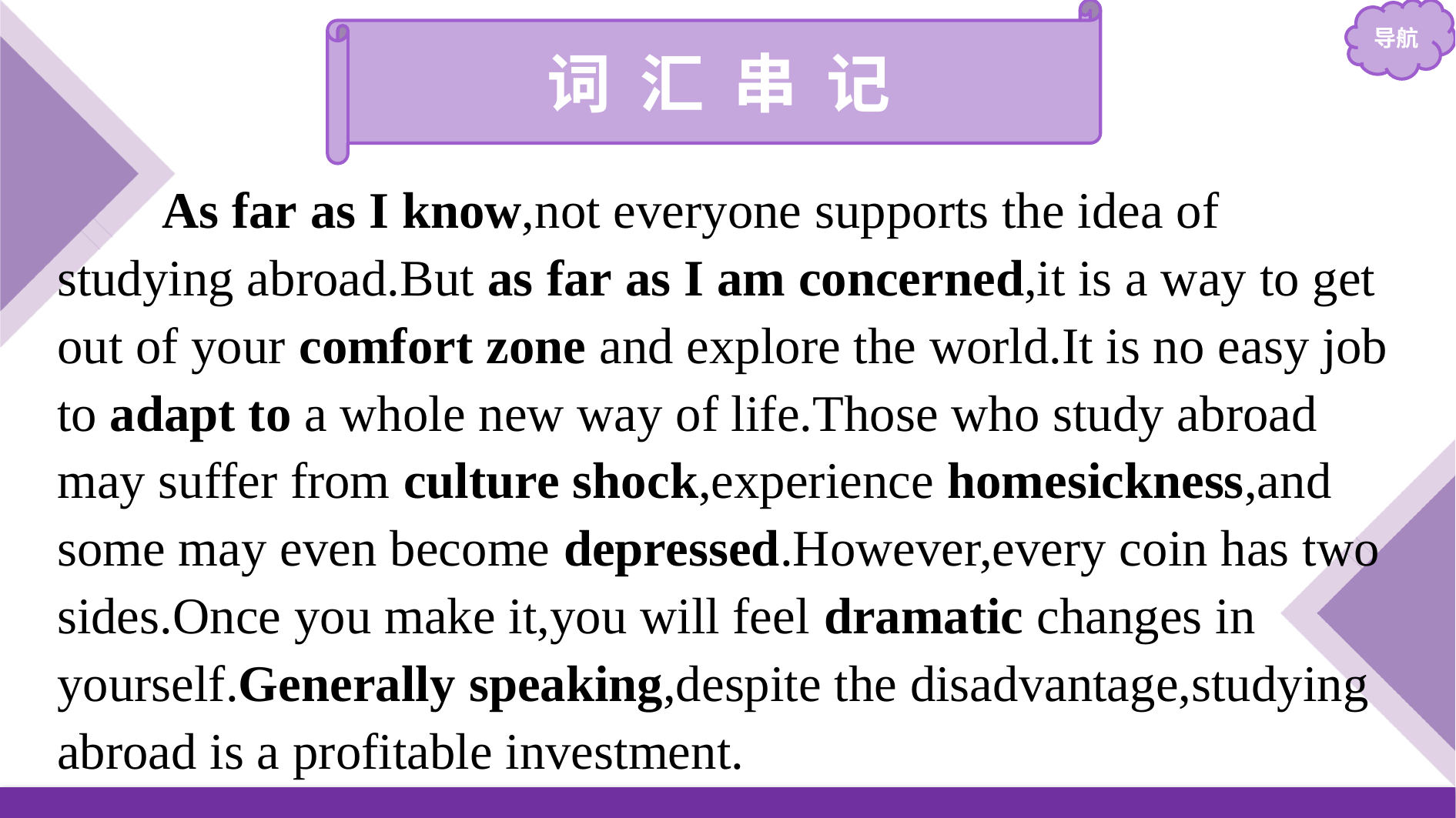

词  汇  串  记
As far as I know,not everyone supports the idea of studying abroad.But as far as I am concerned,it is a way to get out of your comfort zone and explore the world.It is no easy job to adapt to a whole new way of life.Those who study abroad may suffer from culture shock,experience homesickness,and some may even become depressed.However,every coin has two sides.Once you make it,you will feel dramatic changes in yourself.Generally speaking,despite the disadvantage,studying abroad is a profitable investment.